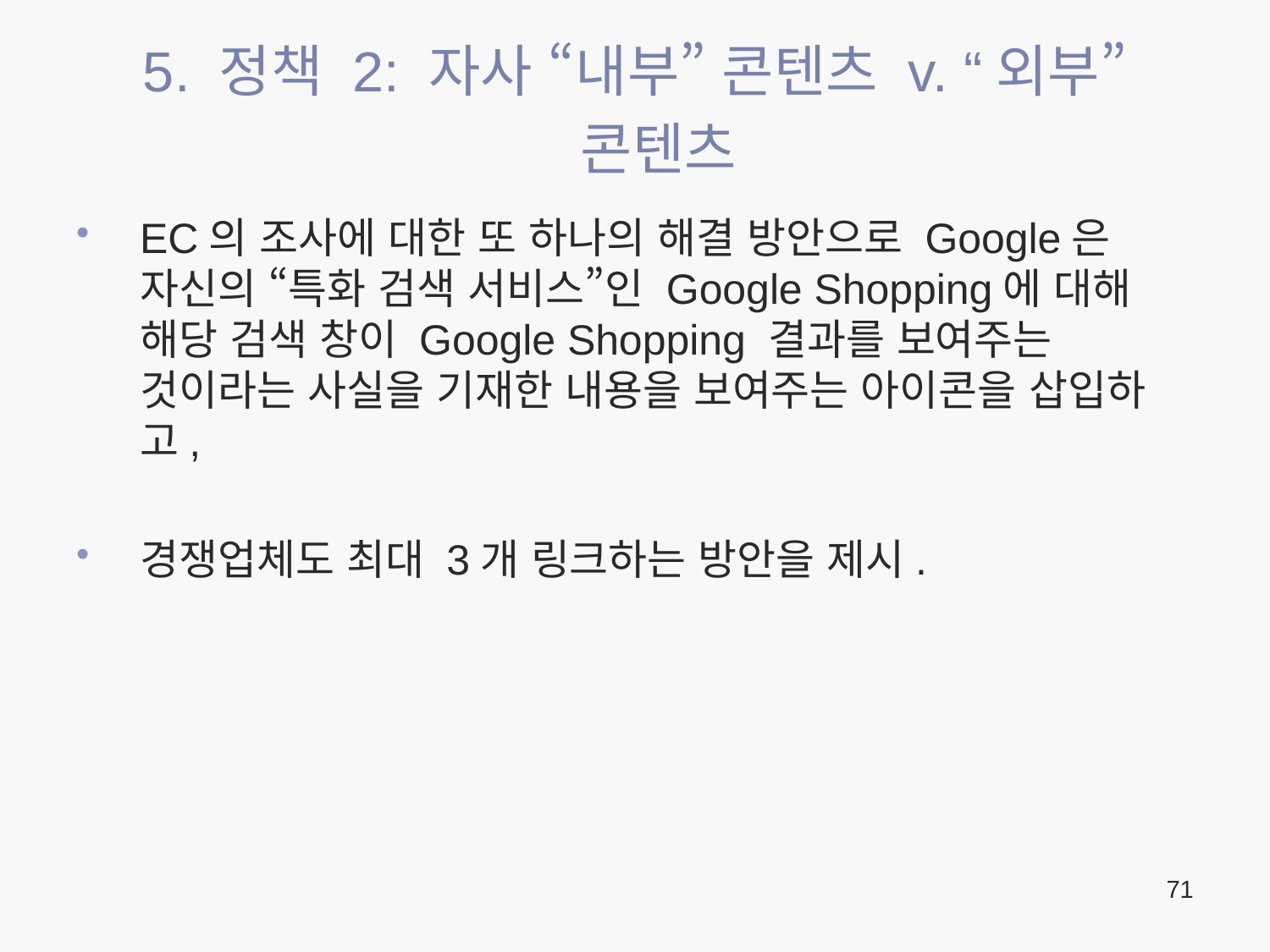

# 5. 정책 2: 자사 “내부” 콘텐츠 v. “외부” 콘텐츠
EC의 조사에 대한 또 하나의 해결 방안으로 Google은 자신의 “특화 검색 서비스”인 Google Shopping에 대해 해당 검색 창이 Google Shopping 결과를 보여주는 것이라는 사실을 기재한 내용을 보여주는 아이콘을 삽입하고,

경쟁업체도 최대 3개 링크하는 방안을 제시.

71